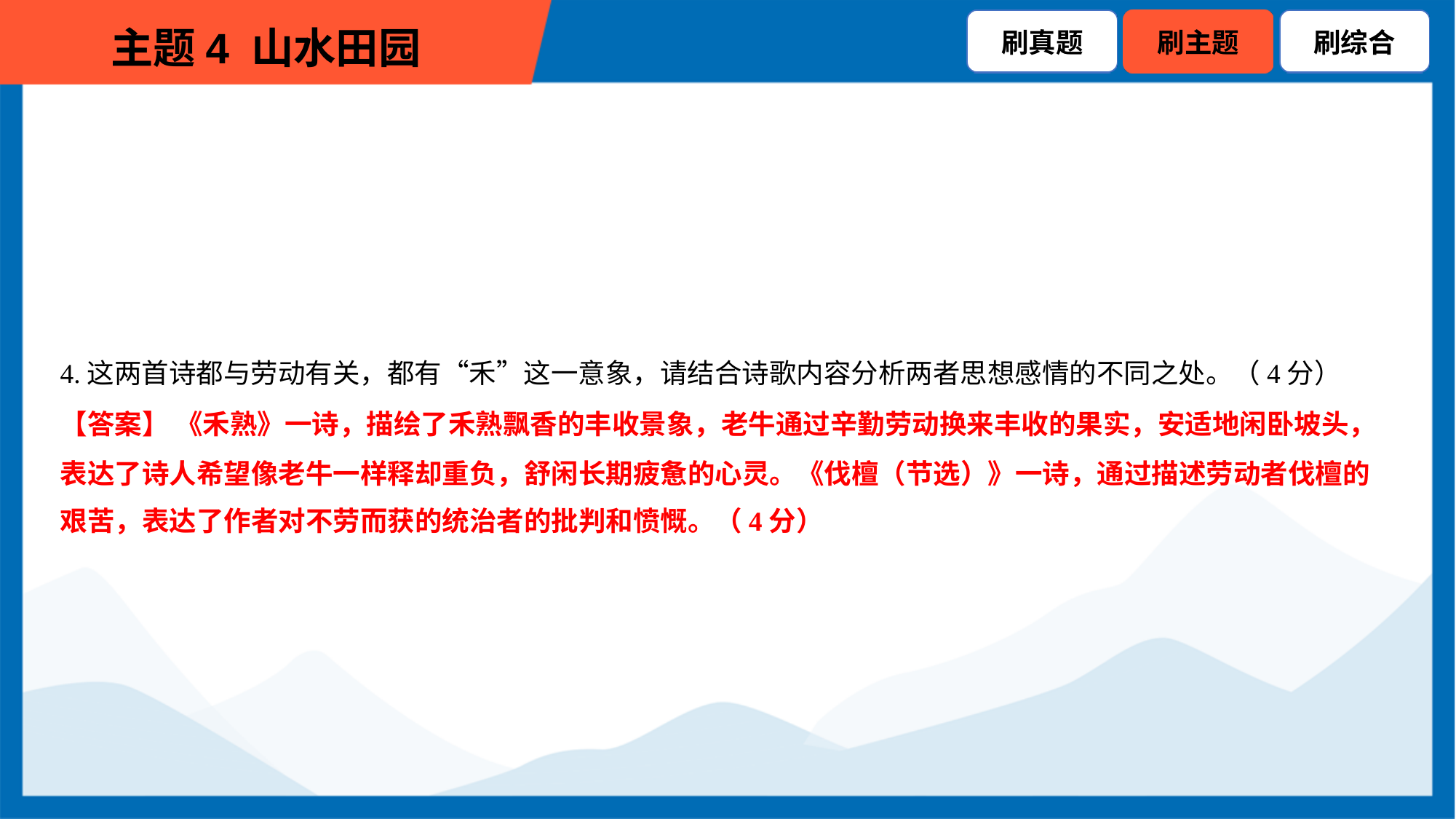

4.这两首诗都与劳动有关，都有“禾”这一意象，请结合诗歌内容分析两者思想感情的不同之处。（4分）
【答案】 《禾熟》一诗，描绘了禾熟飘香的丰收景象，老牛通过辛勤劳动换来丰收的果实，安适地闲卧坡头，
表达了诗人希望像老牛一样释却重负，舒闲长期疲惫的心灵。《伐檀（节选）》一诗，通过描述劳动者伐檀的
艰苦，表达了作者对不劳而获的统治者的批判和愤慨。（4分）